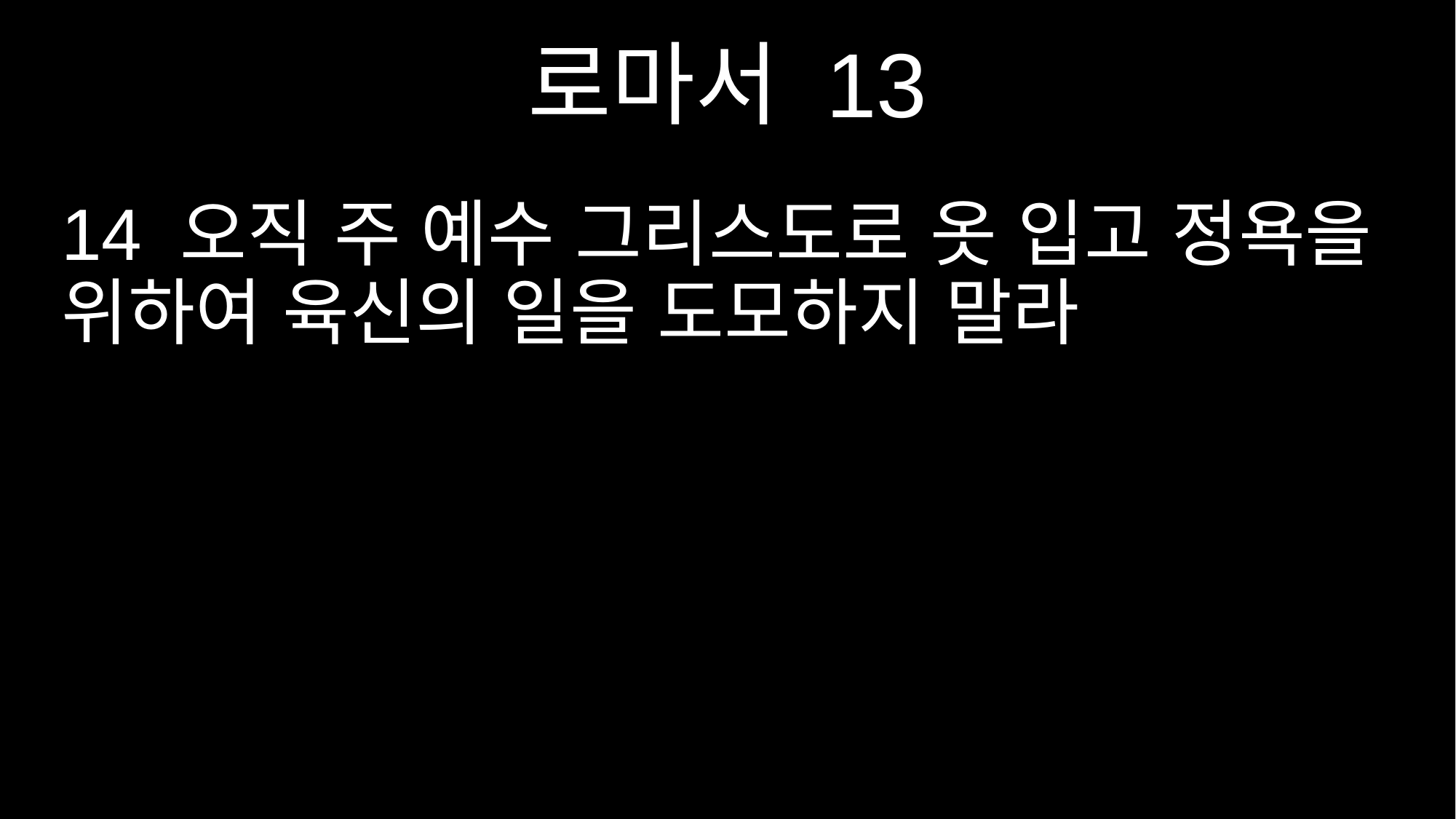

로마서 13
14 오직 주 예수 그리스도로 옷 입고 정욕을 위하여 육신의 일을 도모하지 말라